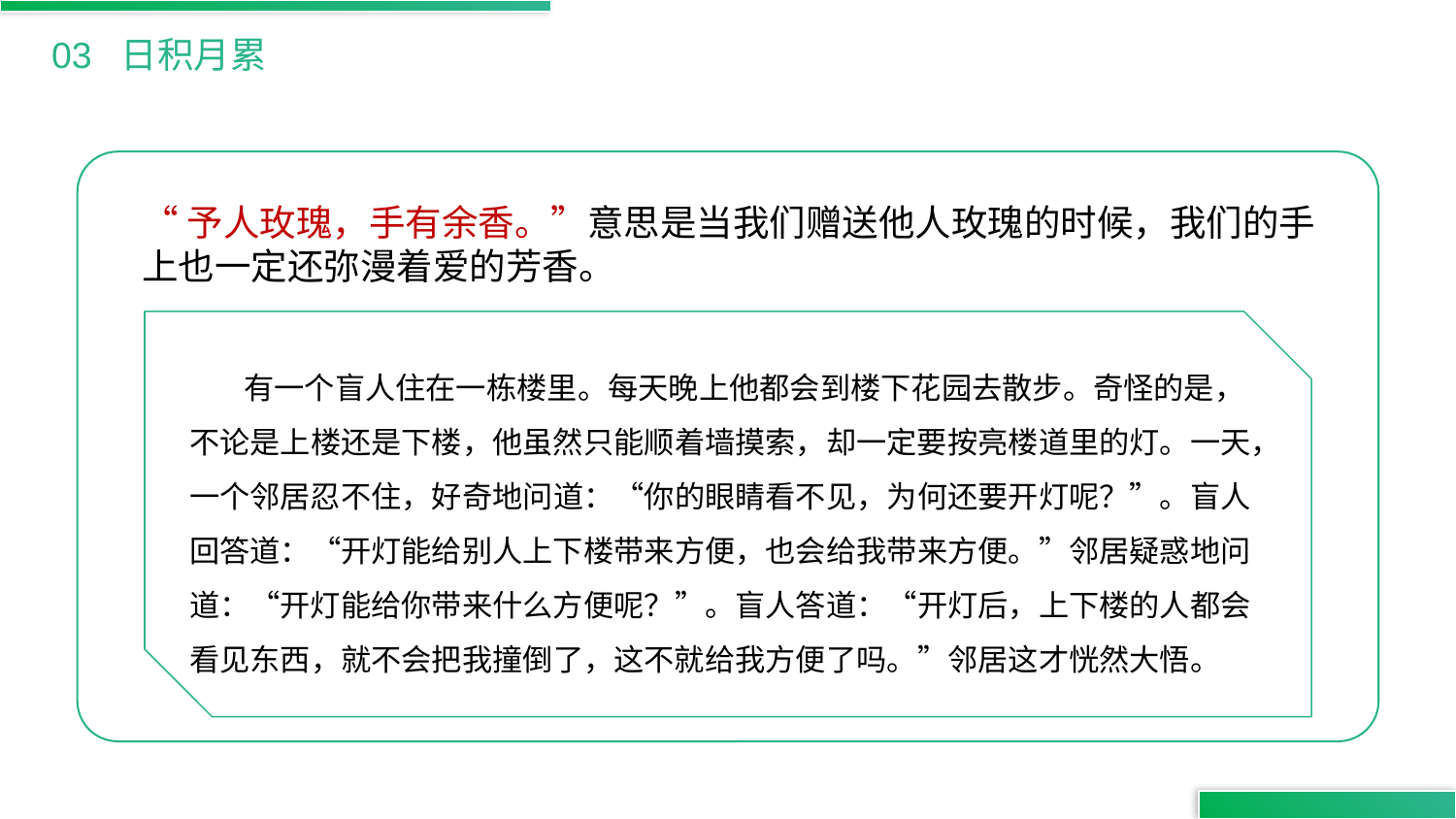

03  日积月累
“予人玫瑰，手有余香。”意思是当我们赠送他人玫瑰的时候，我们的手上也一定还弥漫着爱的芳香。
       有一个盲人住在一栋楼里。每天晚上他都会到楼下花园去散步。奇怪的是，不论是上楼还是下楼，他虽然只能顺着墙摸索，却一定要按亮楼道里的灯。一天，一个邻居忍不住，好奇地问道：“你的眼睛看不见，为何还要开灯呢？”。盲人回答道：“开灯能给别人上下楼带来方便，也会给我带来方便。”邻居疑惑地问道：“开灯能给你带来什么方便呢？”。盲人答道：“开灯后，上下楼的人都会看见东西，就不会把我撞倒了，这不就给我方便了吗。”邻居这才恍然大悟。